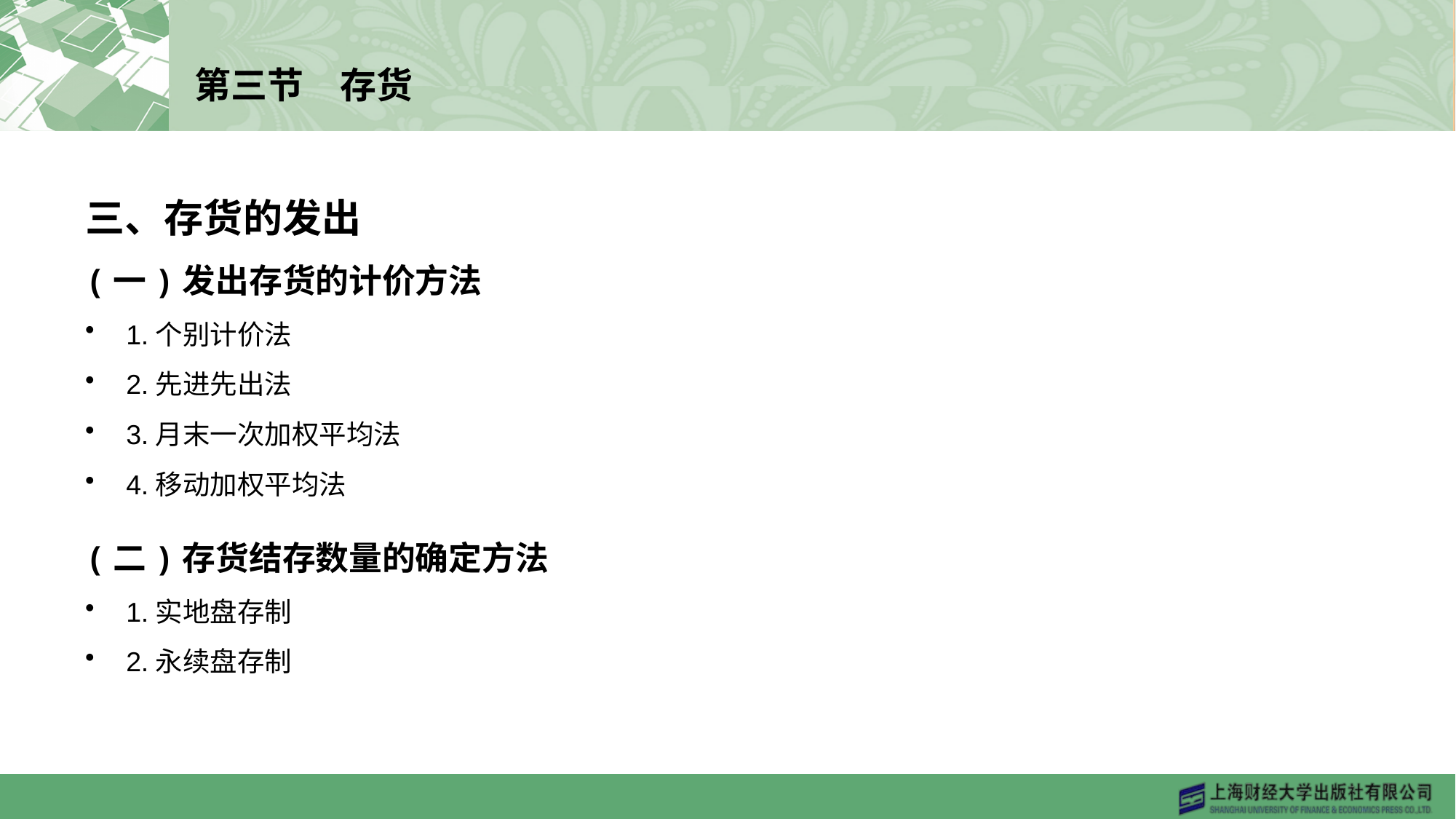

# 第三节　存货
三、存货的发出
(一)发出存货的计价方法
1.个别计价法
2.先进先出法
3.月末一次加权平均法
4.移动加权平均法
(二)存货结存数量的确定方法
1.实地盘存制
2.永续盘存制